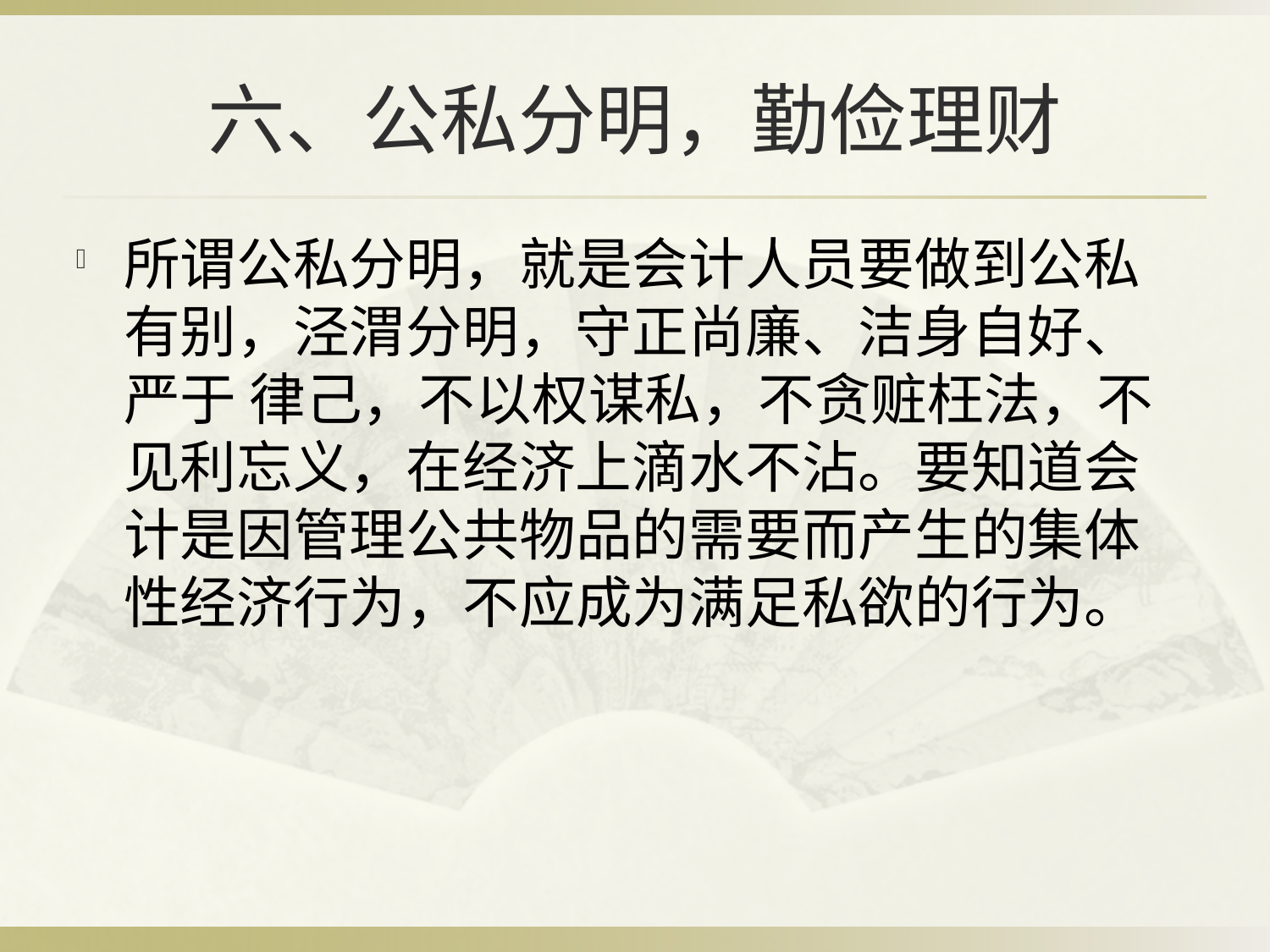

# 六、公私分明，勤俭理财
所谓公私分明，就是会计人员要做到公私有别，泾渭分明，守正尚廉、洁身自好、严于 律己，不以权谋私，不贪赃枉法，不见利忘义，在经济上滴水不沾。要知道会计是因管理公共物品的需要而产生的集体性经济行为，不应成为满足私欲的行为。